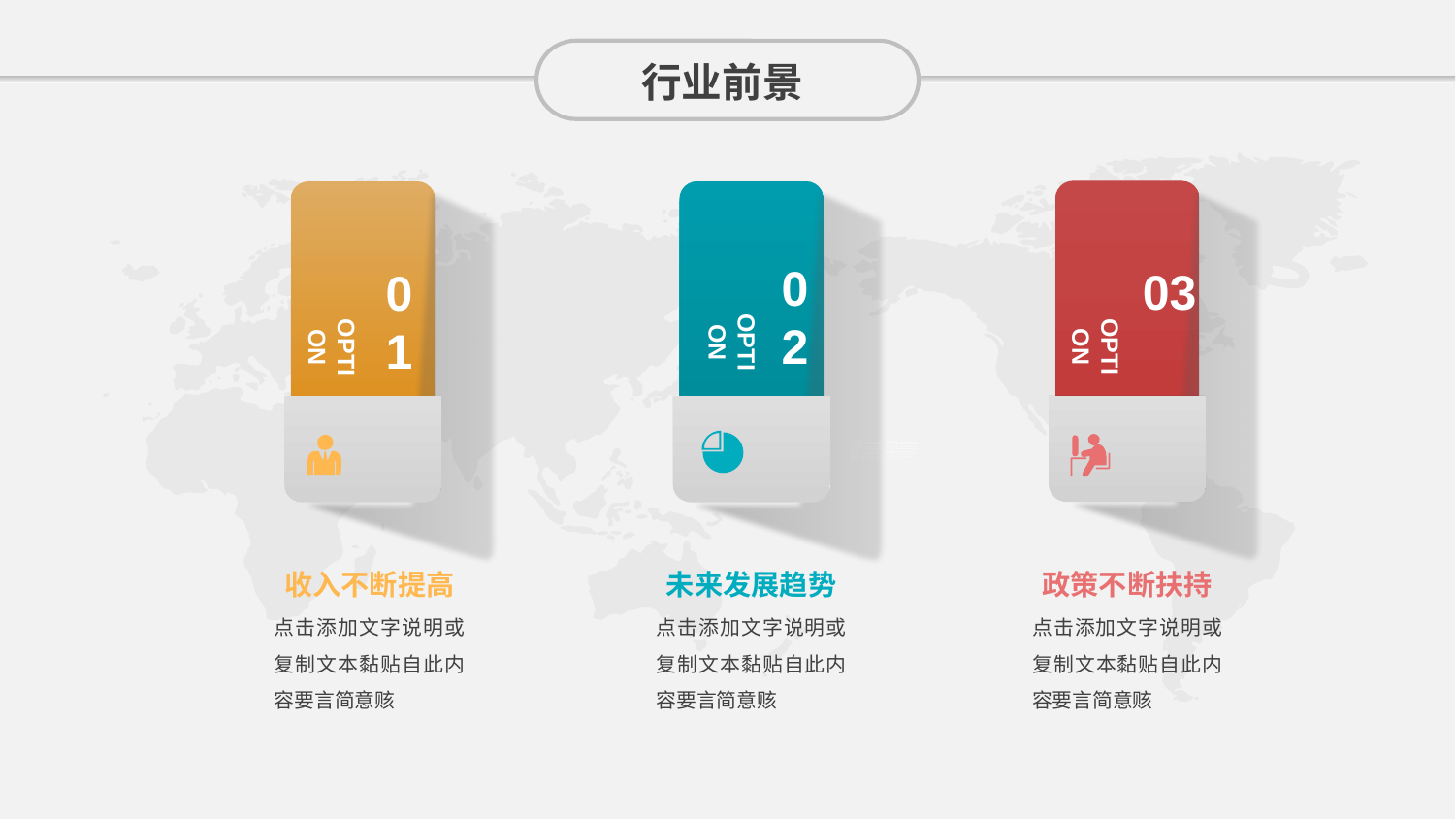

行业前景

02
OPTION
03
OPTION
01
OPTION

收入不断提高
点击添加文字说明或复制文本黏贴自此内容要言简意赅
未来发展趋势
点击添加文字说明或复制文本黏贴自此内容要言简意赅
政策不断扶持
点击添加文字说明或复制文本黏贴自此内容要言简意赅